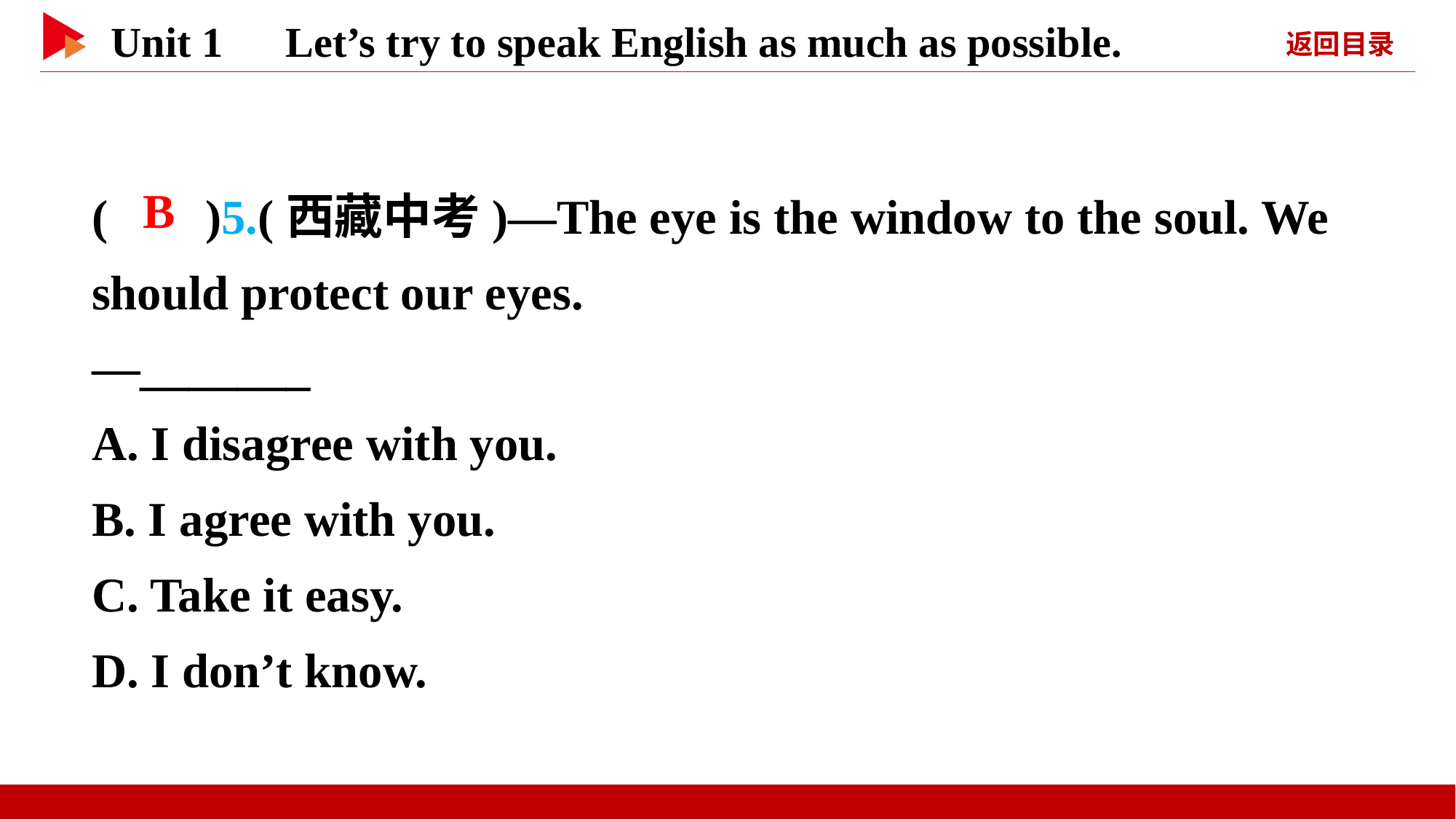

(        )5.(西藏中考)—The eye is the window to the soul. We should protect our eyes.
—_______
A. I disagree with you.
B. I agree with you.
C. Take it easy.
D. I don’t know.
   B